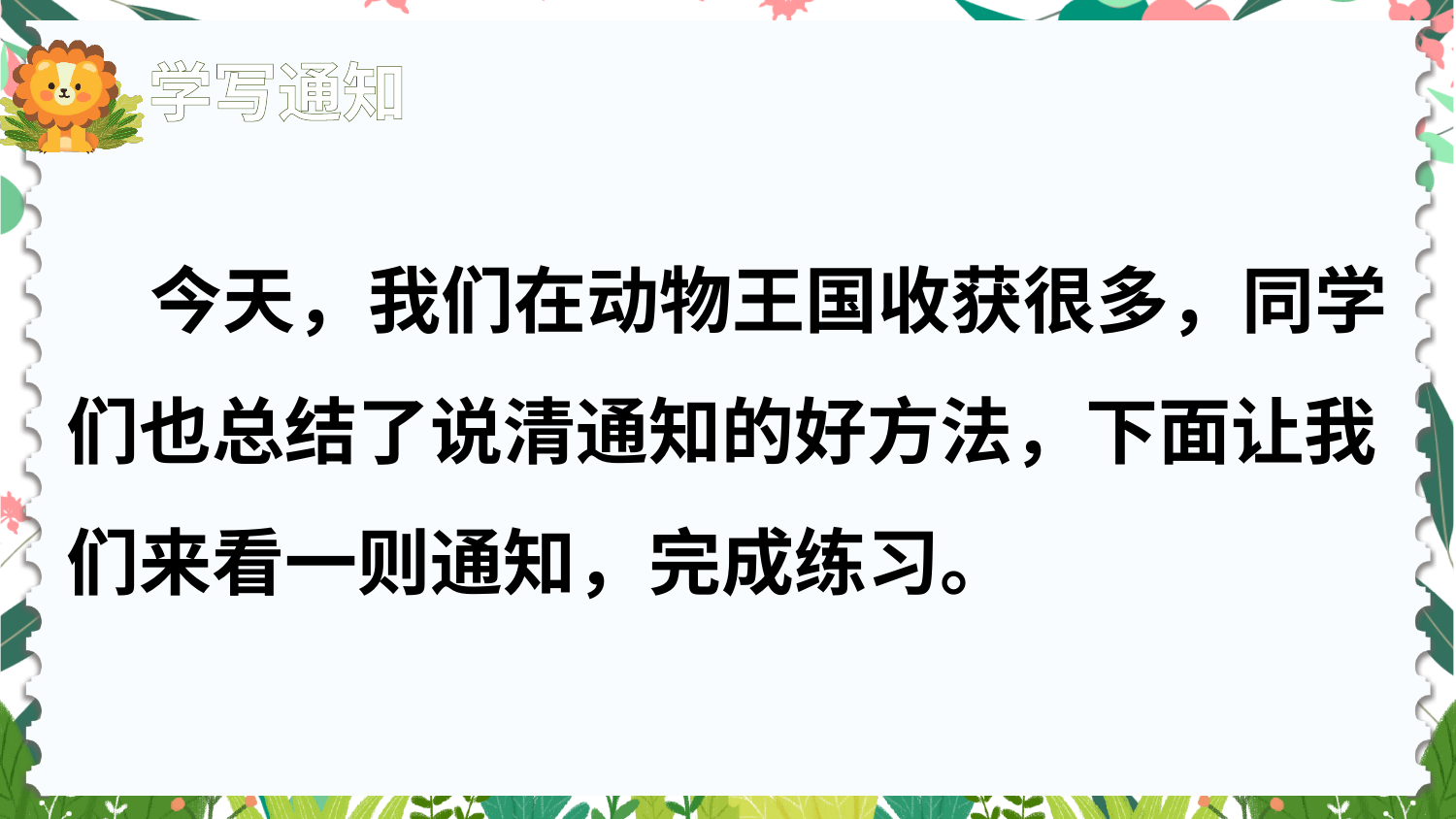

学写通知
    今天，我们在动物王国收获很多，同学们也总结了说清通知的好方法，下面让我们来看一则通知，完成练习。